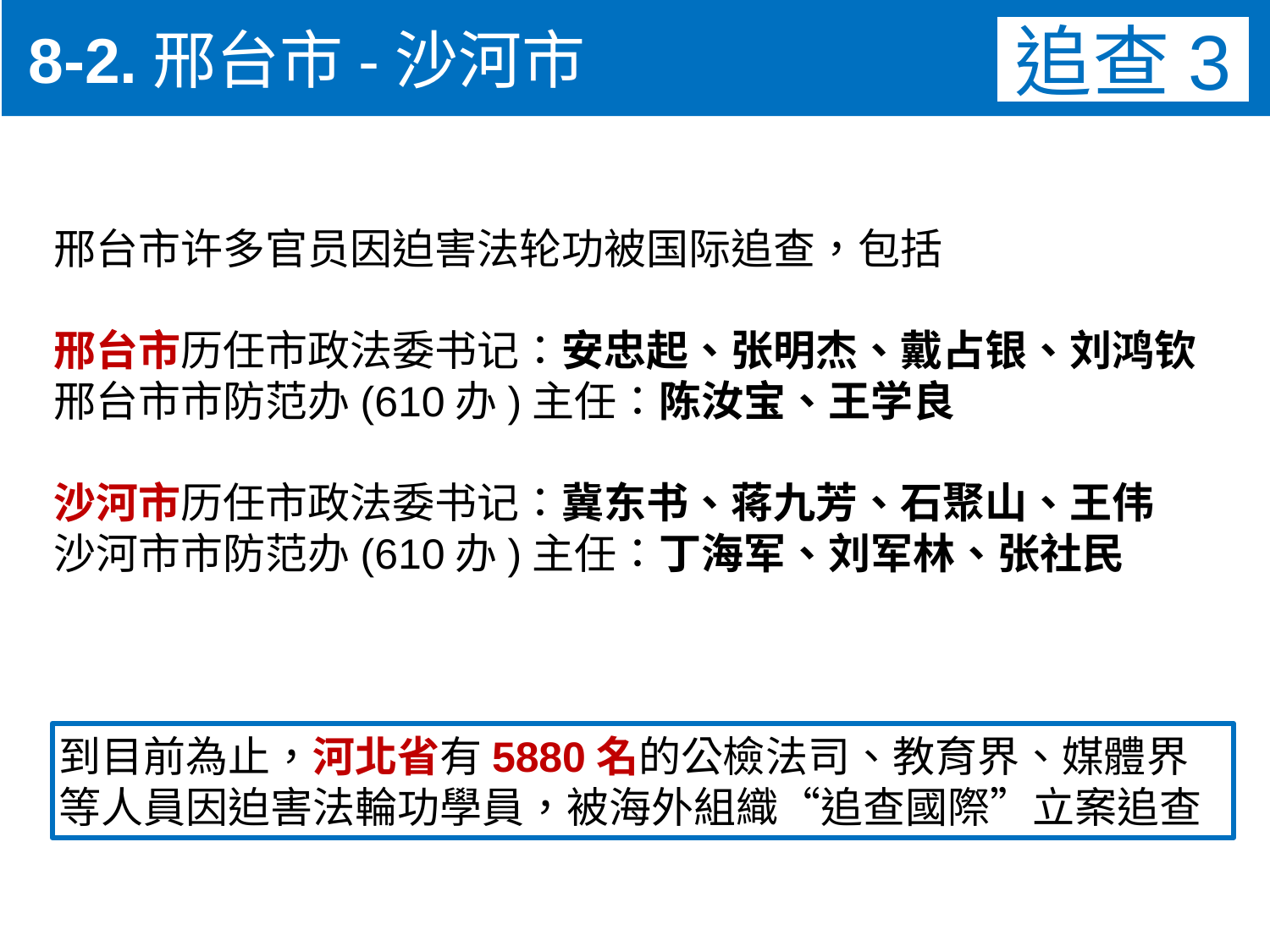

8-2.邢台市-沙河市
追查3
邢台市许多官员因迫害法轮功被国际追查，包括

邢台市历任市政法委书记：安忠起、张明杰、戴占银、刘鸿钦
邢台市市防范办(610办)主任：陈汝宝、王学良

沙河市历任市政法委书记：冀东书、蒋九芳、石聚山、王伟
沙河市市防范办(610办)主任：丁海军、刘军林、张社民
到目前為止，河北省有5880名的公檢法司、教育界、媒體界
等人員因迫害法輪功學員，被海外組織“追查國際”立案追查